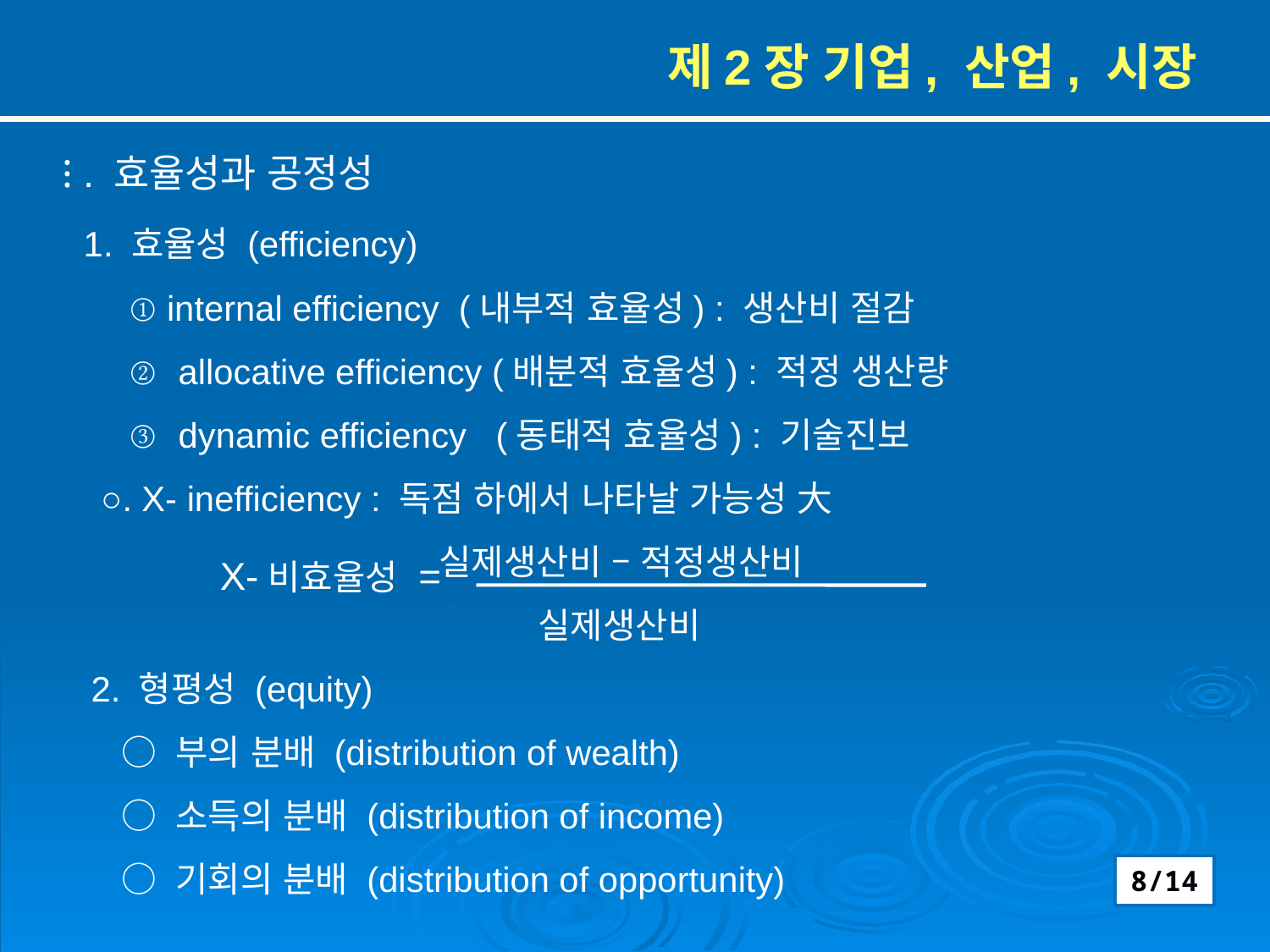

제2장 기업, 산업, 시장

⁝ . 효율성과 공정성
  1. 효율성 (efficiency)
       ① internal efficiency  (내부적 효율성) : 생산비 절감
       ② allocative efficiency (배분적 효율성) : 적정 생산량
       ③ dynamic efficiency   (동태적 효율성) : 기술진보
    ○. X- inefficiency : 독점 하에서 나타날 가능성 大
                                     실제생산비 – 적정생산비
                                               실제생산비
   2. 형평성 (equity)
      ○ 부의 분배 (distribution of wealth)
      ○ 소득의 분배 (distribution of income)
      ○ 기회의 분배 (distribution of opportunity)

X-비효율성 =

8/14